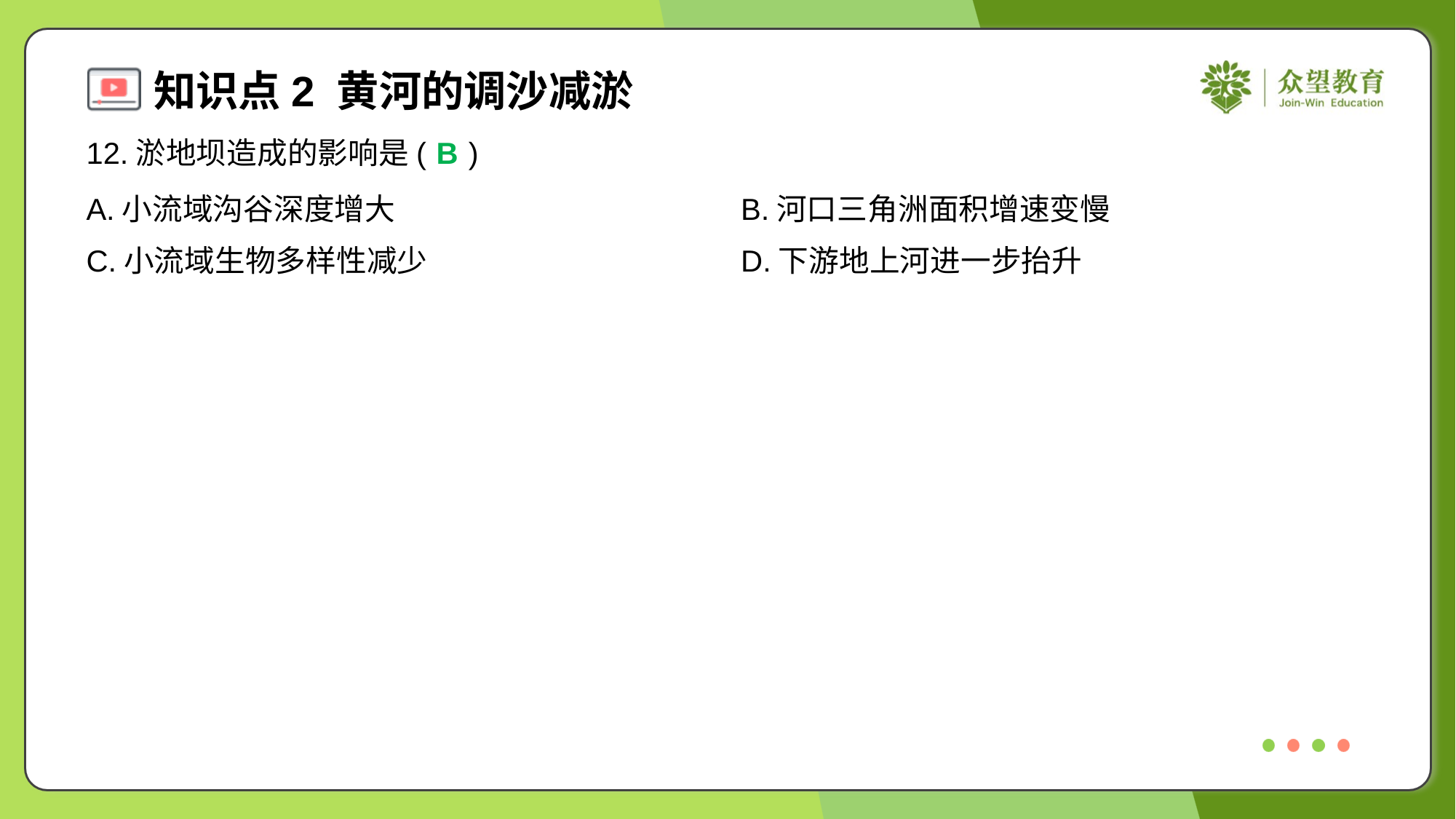

12.淤地坝造成的影响是(     )
B
A.小流域沟谷深度增大	B.河口三角洲面积增速变慢
C.小流域生物多样性减少	D.下游地上河进一步抬升